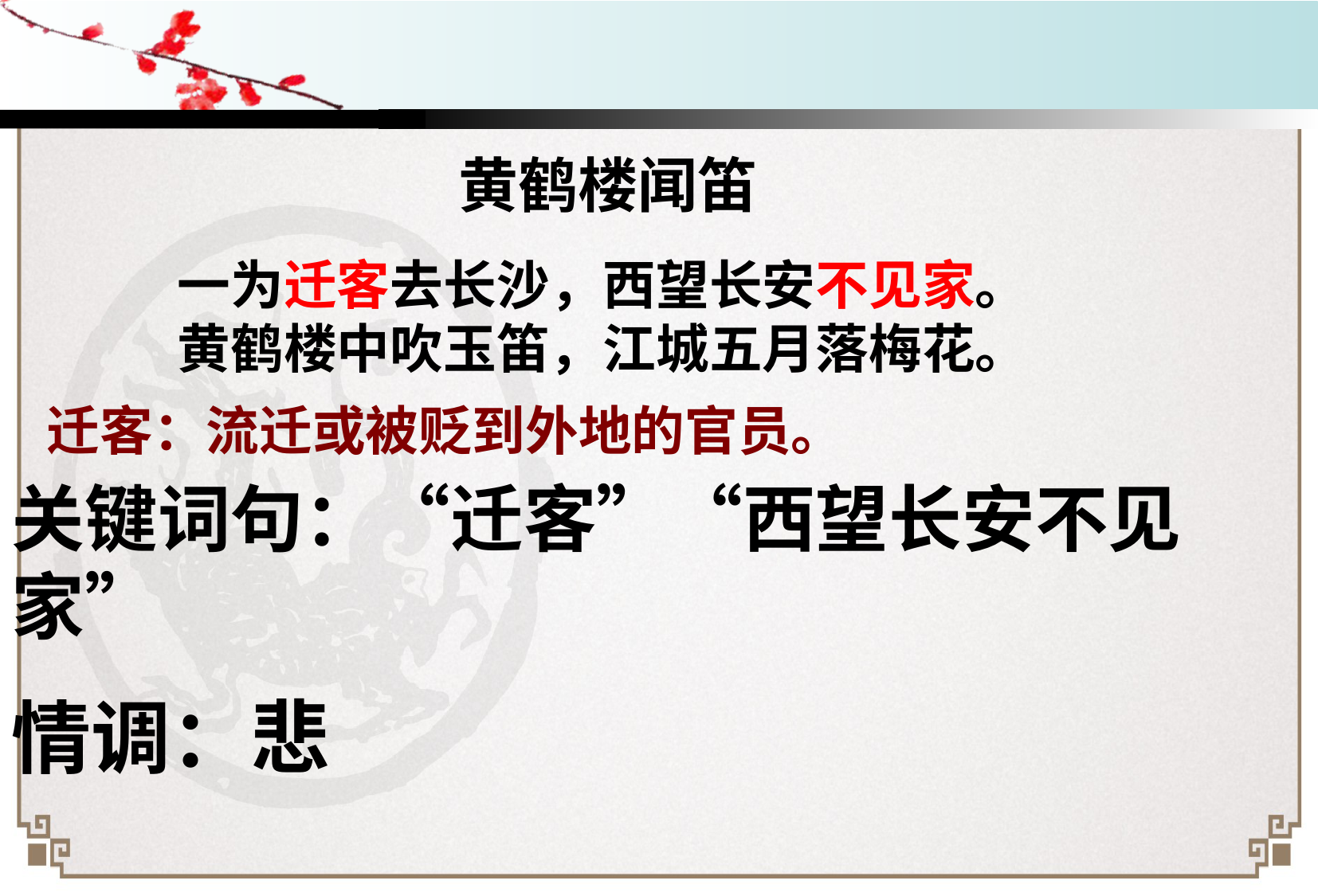

黄鹤楼闻笛
一为迁客去长沙，西望长安不见家。
黄鹤楼中吹玉笛，江城五月落梅花。
迁客：流迁或被贬到外地的官员。
关键词句：“迁客”“西望长安不见家”
情调：悲